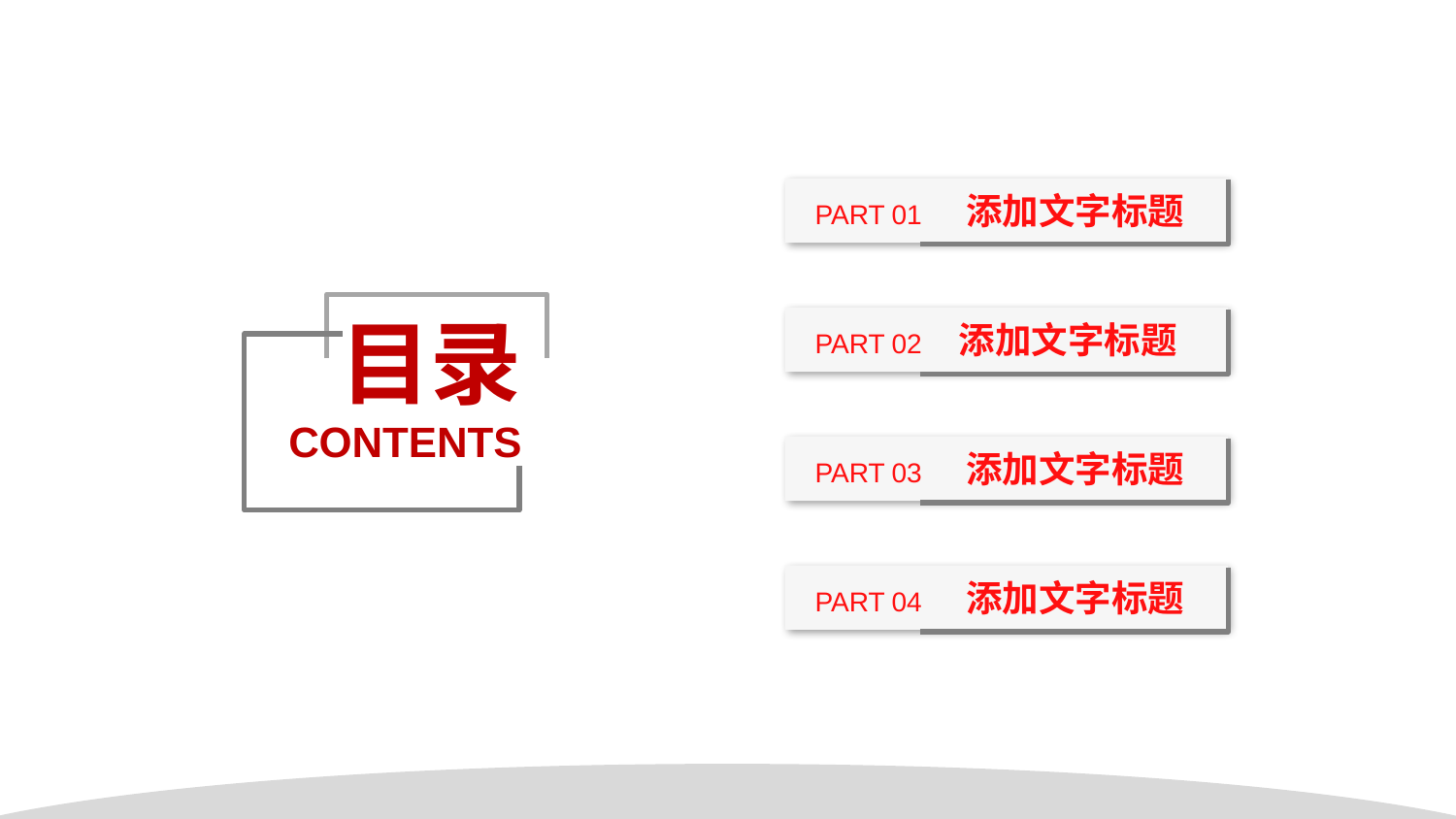

PART 01     添加文字标题

目录
CONTENTS

PART 02    添加文字标题

PART 03     添加文字标题

PART 04     添加文字标题